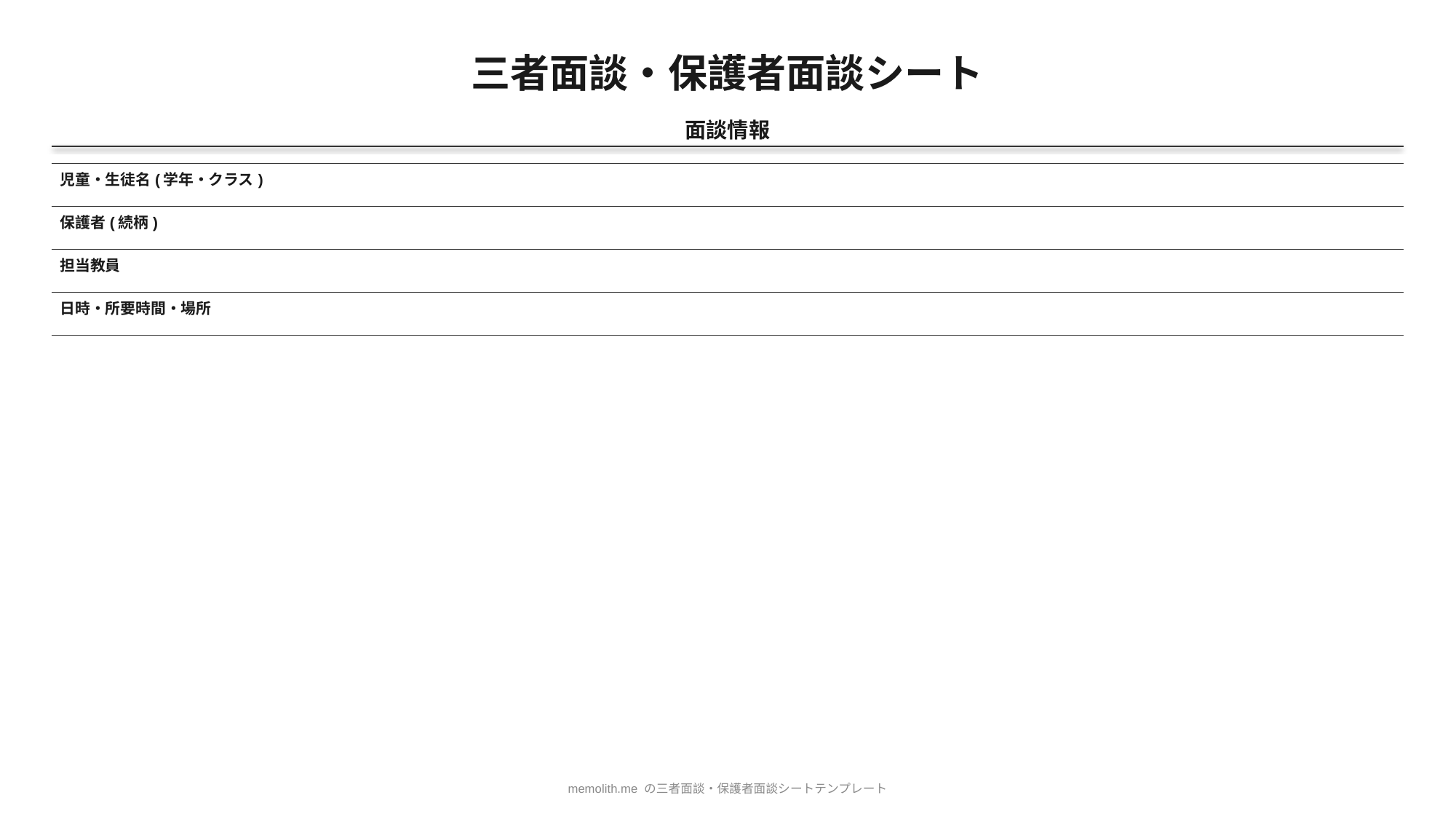

三者面談・保護者面談シート
面談情報
| 児童・生徒名(学年・クラス) |  |
| --- | --- |
| 保護者(続柄) |  |
| 担当教員 |  |
| 日時・所要時間・場所 |  |
memolith.me の三者面談・保護者面談シートテンプレート